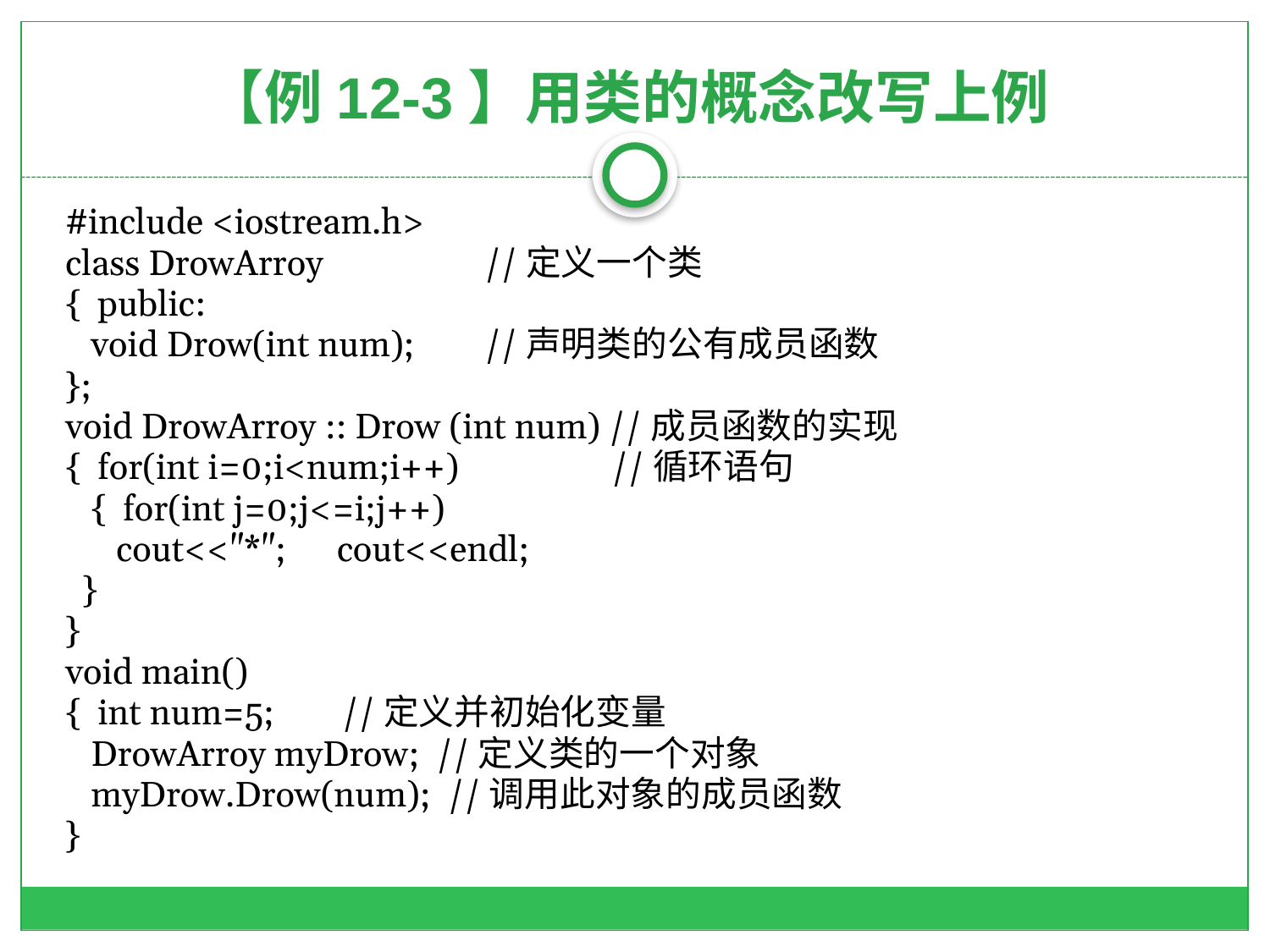

# 【例12-3】用类的概念改写上例
#include <iostream.h>
class DrowArroy           	//定义一个类
{  public:
   void Drow(int num);   	//声明类的公有成员函数
};
void DrowArroy :: Drow (int num) //成员函数的实现
{  for(int i=0;i<num;i++)          	//循环语句
   {  for(int j=0;j<=i;j++)
      cout<<"*";      cout<<endl;
  }
}
void main()
{  int num=5;        //定义并初始化变量
   DrowArroy myDrow;  //定义类的一个对象
   myDrow.Drow(num);  //调用此对象的成员函数
}